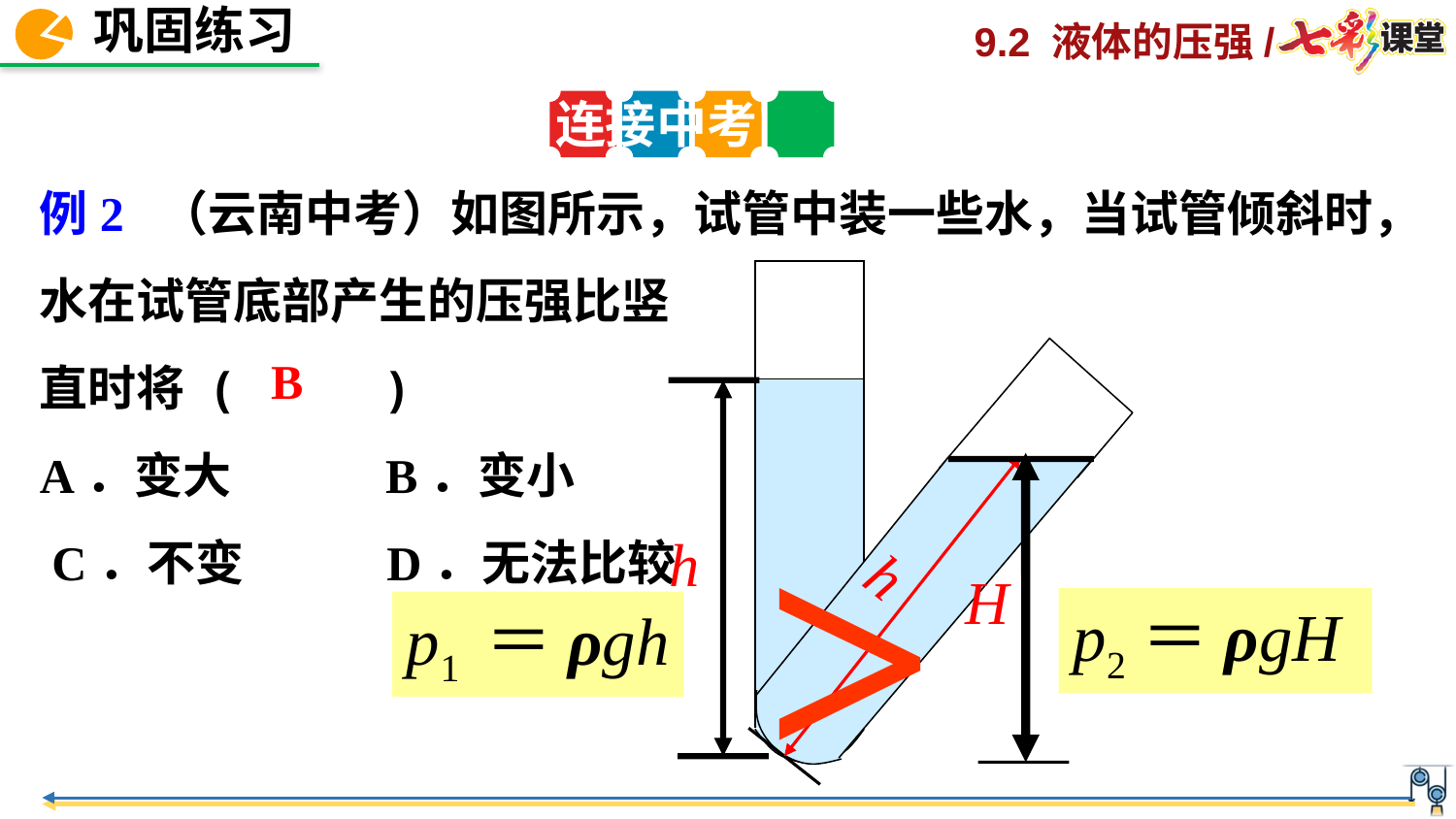

连接中考

例2  （云南中考）如图所示，试管中装一些水，当试管倾斜时，水在试管底部产生的压强比竖
直时将 (     )
A．变大             B．变小
 C．不变            D．无法比较

B

h

h

H

>
p2＝ρgH
p1 ＝ρgh